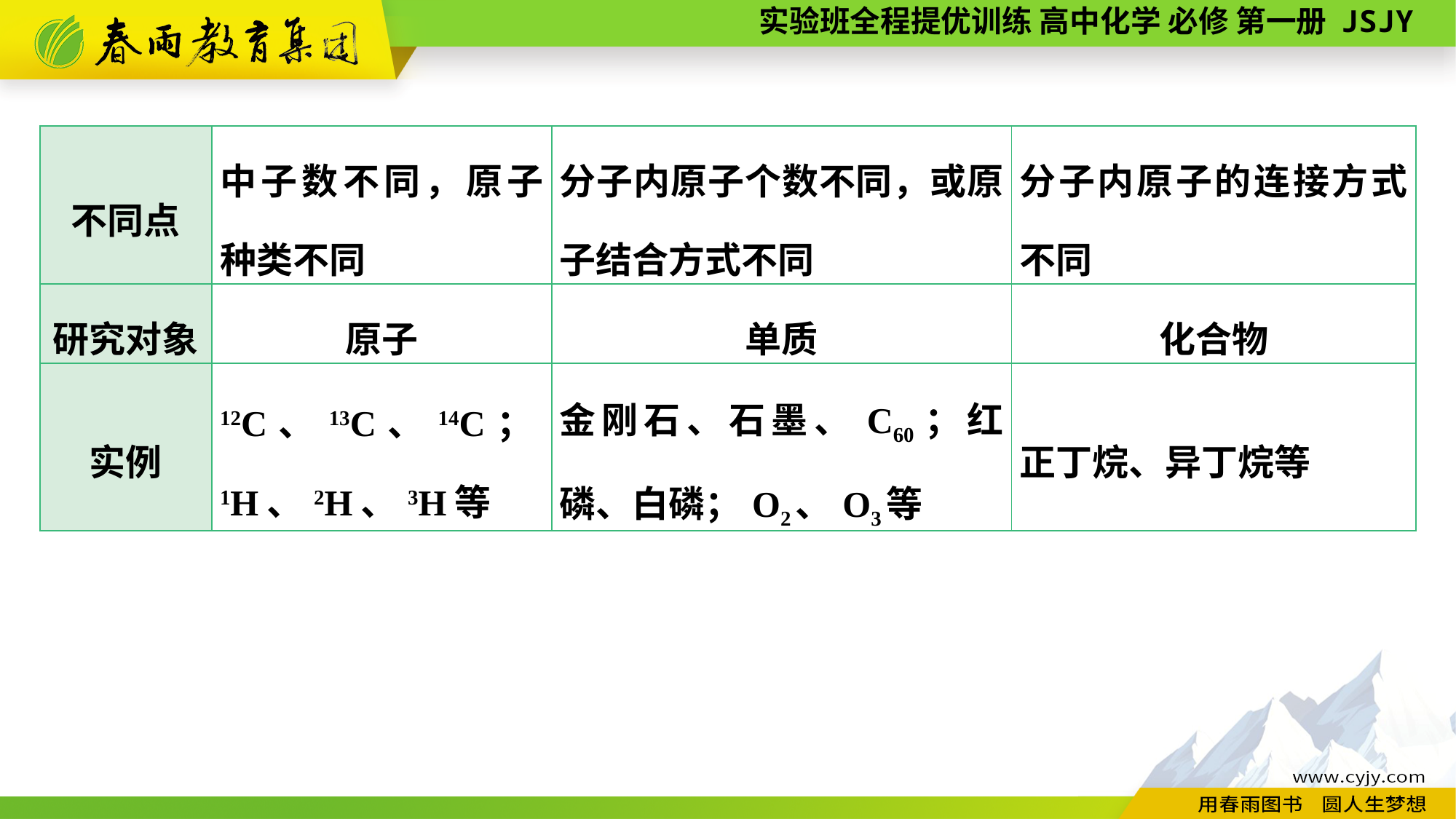

| 不同点 | 中子数不同，原子种类不同 | 分子内原子个数不同，或原子结合方式不同 | 分子内原子的连接方式不同 |
| --- | --- | --- | --- |
| 研究对象 | 原子 | 单质 | 化合物 |
| 实例 | 12C、13C、14C；1H、2H、3H等 | 金刚石、石墨、C60；红磷、白磷；O2、O3等 | 正丁烷、异丁烷等 |